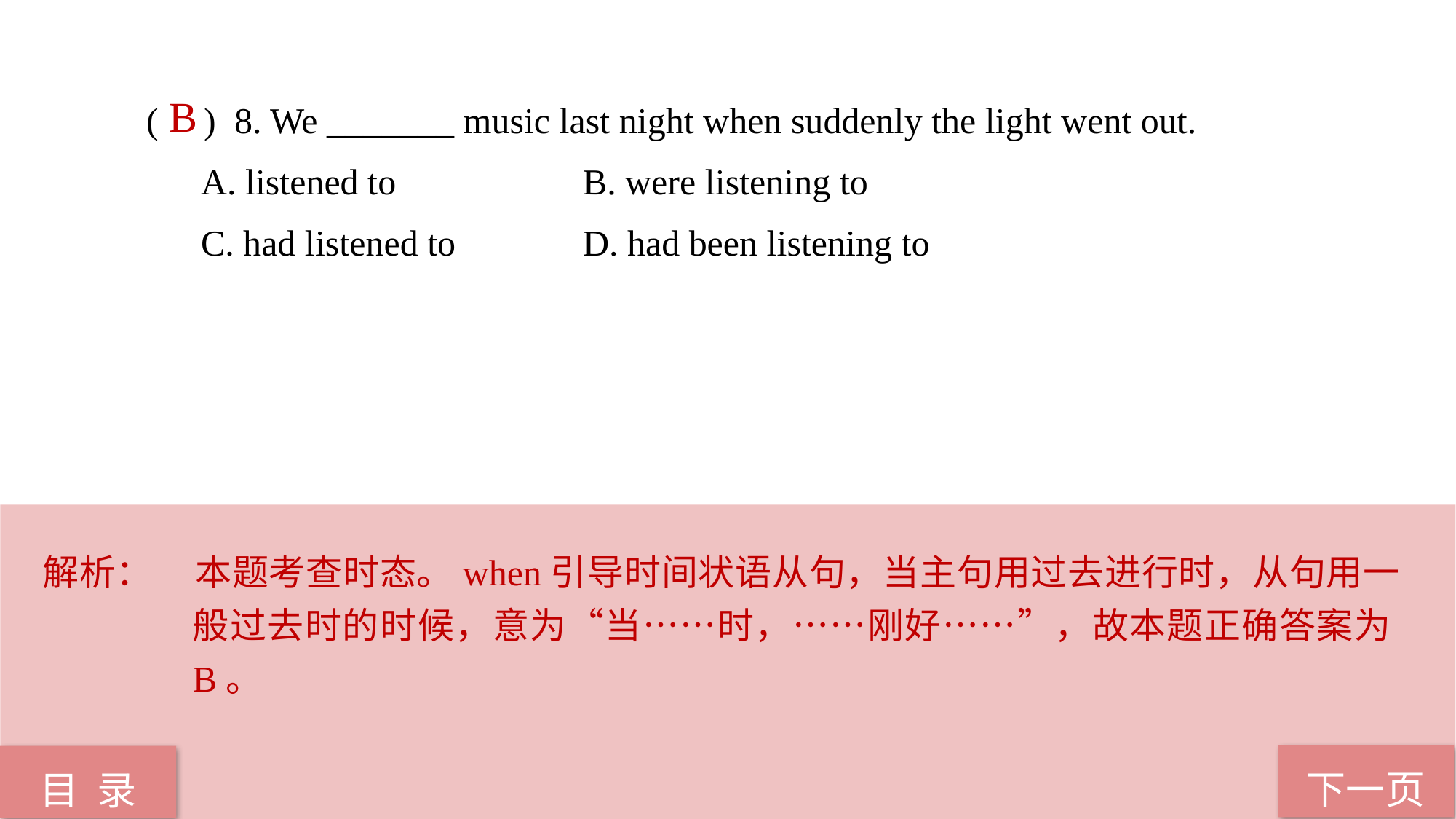

(     )  8. We _______ music last night when suddenly the light went out.
A. listened to 		B. were listening to
C. had listened to 		D. had been listening to
  B
解析：	本题考查时态。when引导时间状语从句，当主句用过去进行时，从句用一般过去时的时候，意为“当……时，……刚好……”，故本题正确答案为B。